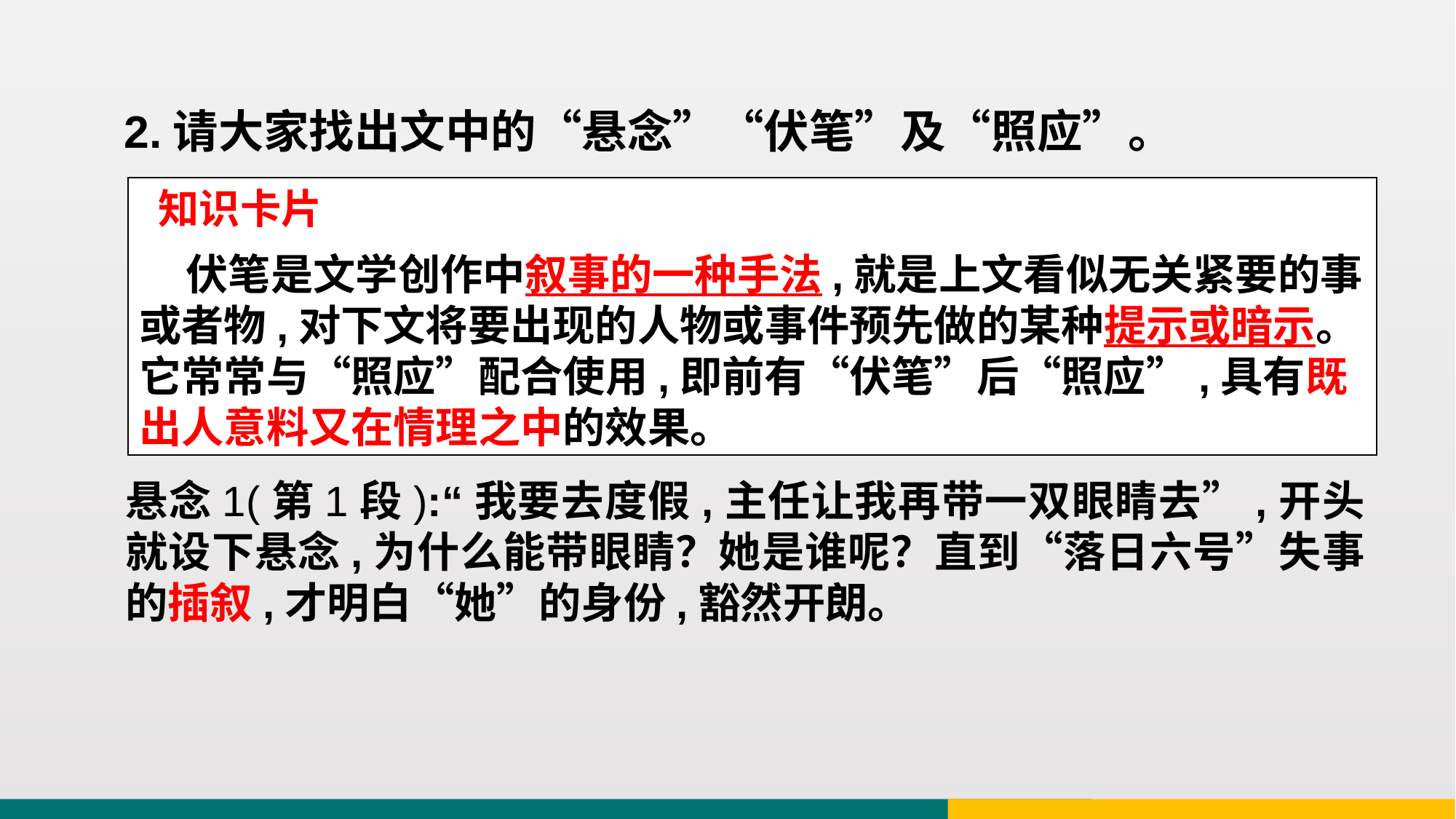

2.请大家找出文中的“悬念”“伏笔”及“照应”。
 知识卡片
    伏笔是文学创作中叙事的一种手法,就是上文看似无关紧要的事或者物,对下文将要出现的人物或事件预先做的某种提示或暗示。它常常与“照应”配合使用,即前有“伏笔”后“照应”,具有既出人意料又在情理之中的效果。
悬念1(第1段):“我要去度假,主任让我再带一双眼睛去”,开头就设下悬念,为什么能带眼睛？她是谁呢？直到“落日六号”失事的插叙,才明白“她”的身份,豁然开朗。